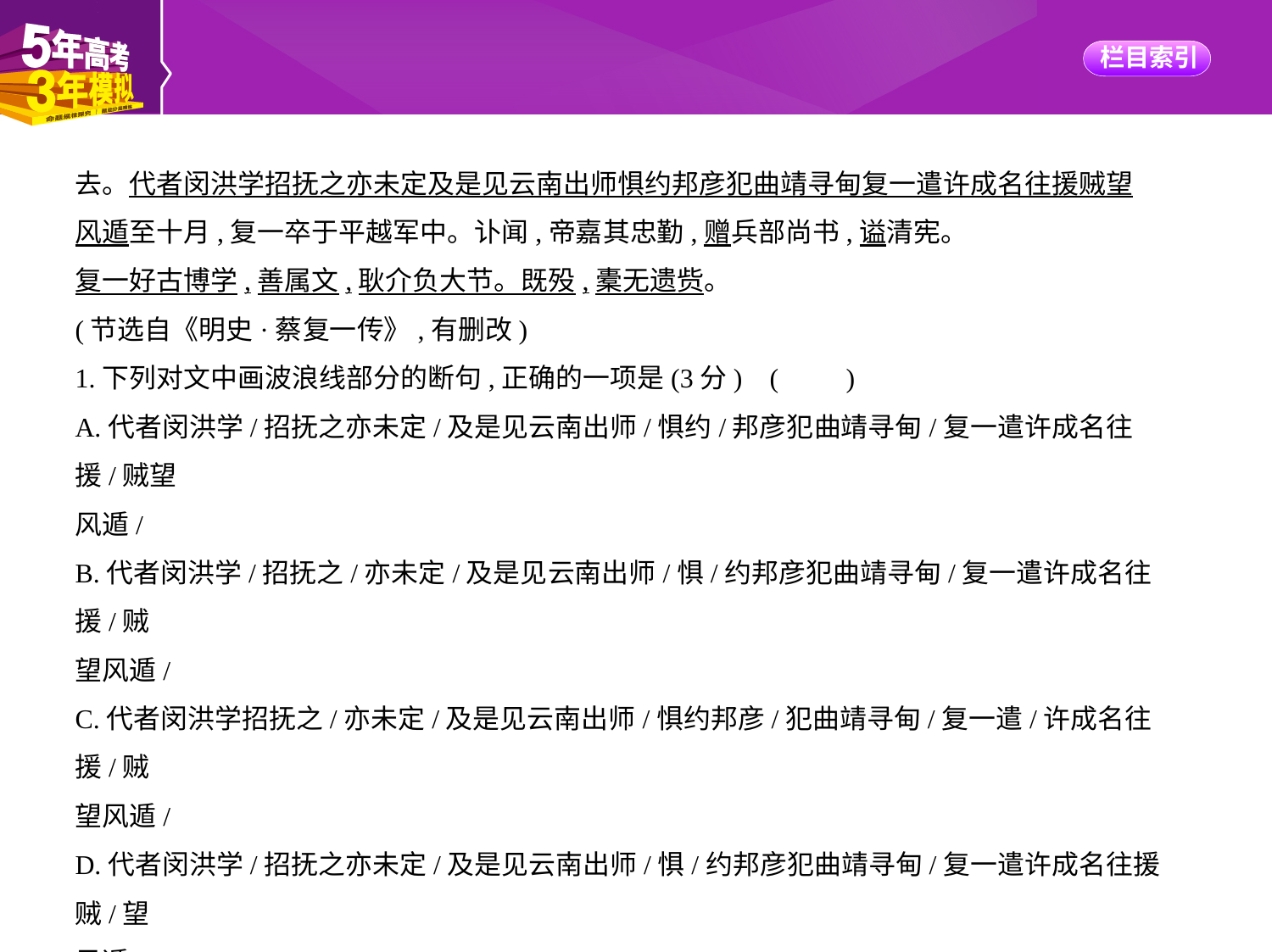

去。代者闵洪学招抚之亦未定及是见云南出师惧约邦彦犯曲靖寻甸复一遣许成名往援贼望
风遁至十月,复一卒于平越军中。讣闻,帝嘉其忠勤,赠兵部尚书,谥清宪。
复一好古博学,善属文,耿介负大节。既殁,橐无遗赀。
(节选自《明史·蔡复一传》,有删改)
1.下列对文中画波浪线部分的断句,正确的一项是(3分) (　　)
A.代者闵洪学/招抚之亦未定/及是见云南出师/惧约/邦彦犯曲靖寻甸/复一遣许成名往援/贼望
风遁/
B.代者闵洪学/招抚之/亦未定/及是见云南出师/惧/约邦彦犯曲靖寻甸/复一遣许成名往援/贼
望风遁/
C.代者闵洪学招抚之/亦未定/及是见云南出师/惧约邦彦/犯曲靖寻甸/复一遣/许成名往援/贼
望风遁/
D.代者闵洪学/招抚之亦未定/及是见云南出师/惧/约邦彦犯曲靖寻甸/复一遣许成名往援贼/望
风遁/